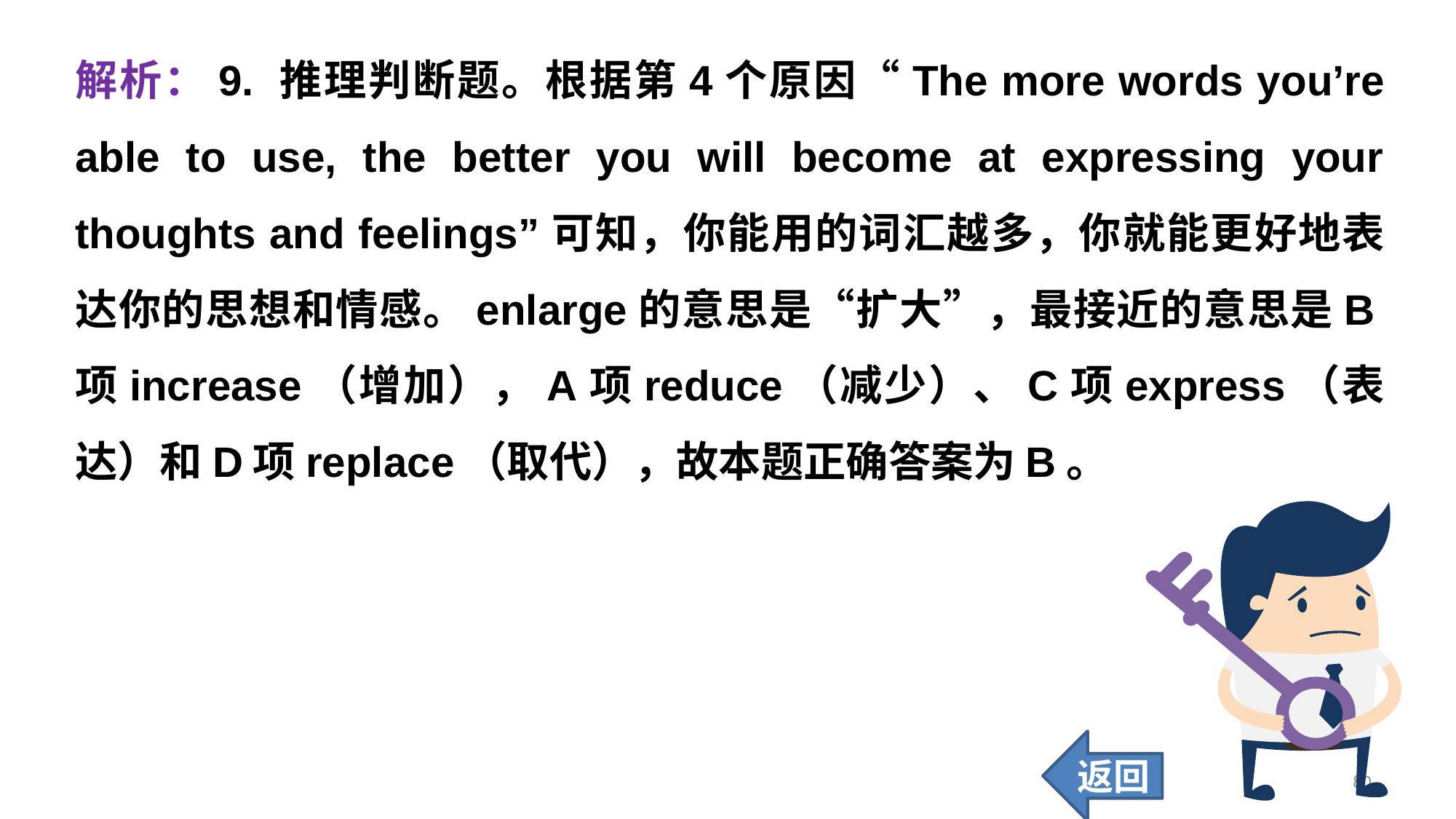

解析：9. 推理判断题。根据第4个原因“The more words you’re able to use, the better you will become at expressing your thoughts and feelings”可知，你能用的词汇越多，你就能更好地表达你的思想和情感。enlarge的意思是“扩大”，最接近的意思是B项increase（增加），A项reduce（减少）、C项express（表达）和D项replace（取代），故本题正确答案为B。

返回
80